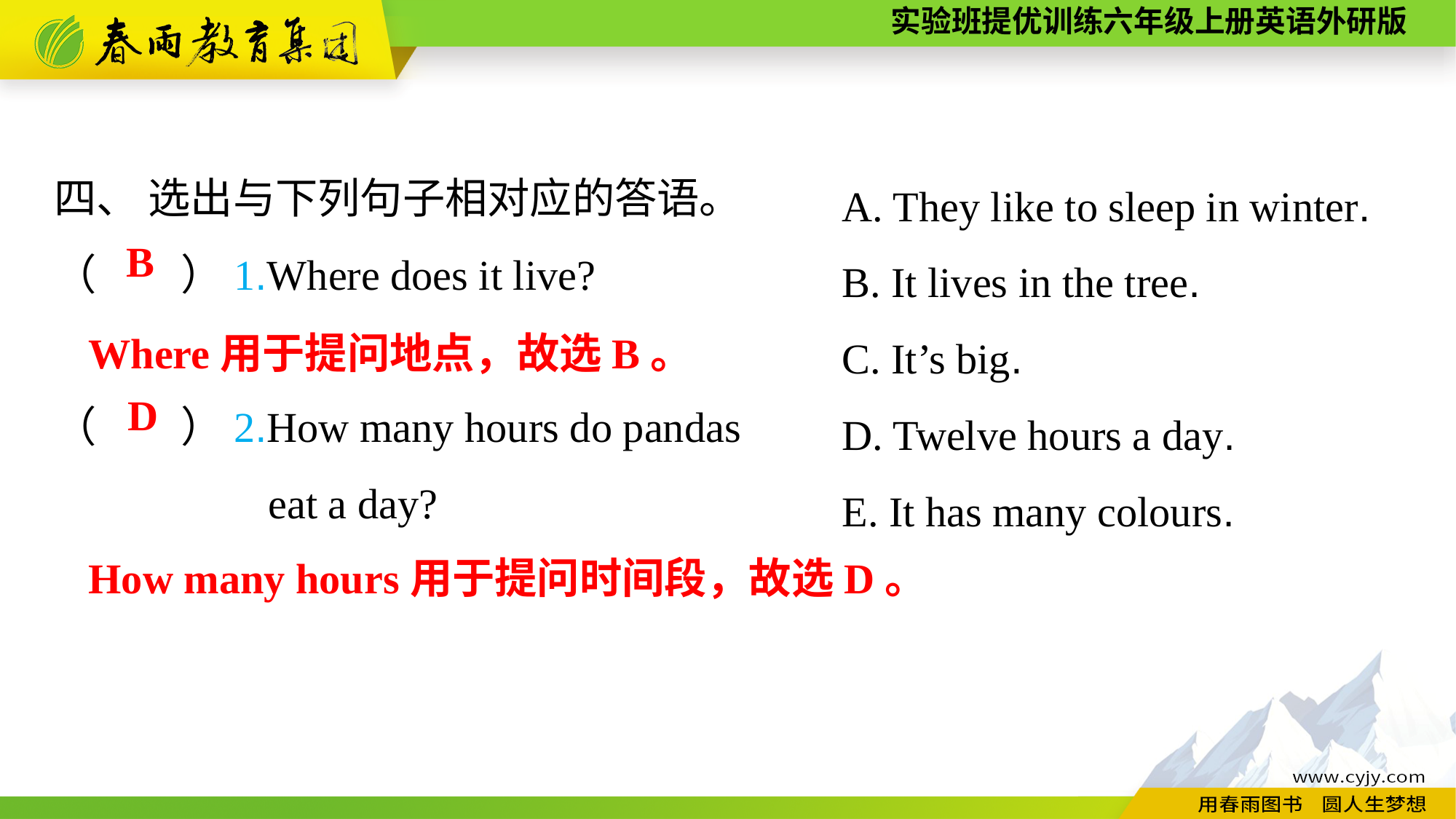

四、 选出与下列句子相对应的答语。
（　　）1.Where does it live?

（　　）2.How many hours do pandas
eat a day?
A. They like to sleep in winter.
B. It lives in the tree.
C. It’s big.
D. Twelve hours a day.
E. It has many colours.
B
Where用于提问地点，故选B。
D
How many hours用于提问时间段，故选D。